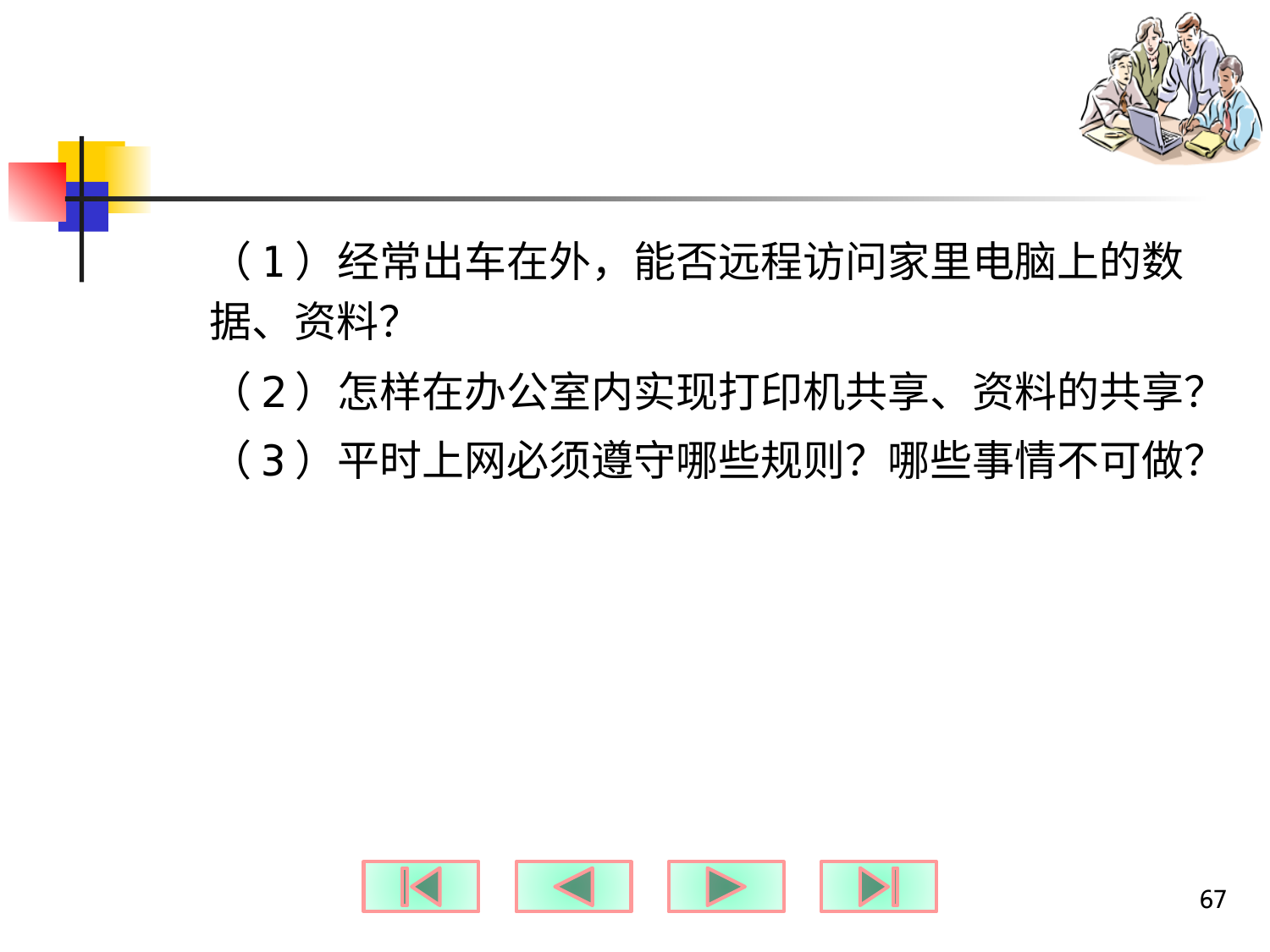

#
（1）经常出车在外，能否远程访问家里电脑上的数据、资料？
（2）怎样在办公室内实现打印机共享、资料的共享？
（3）平时上网必须遵守哪些规则？哪些事情不可做？

67